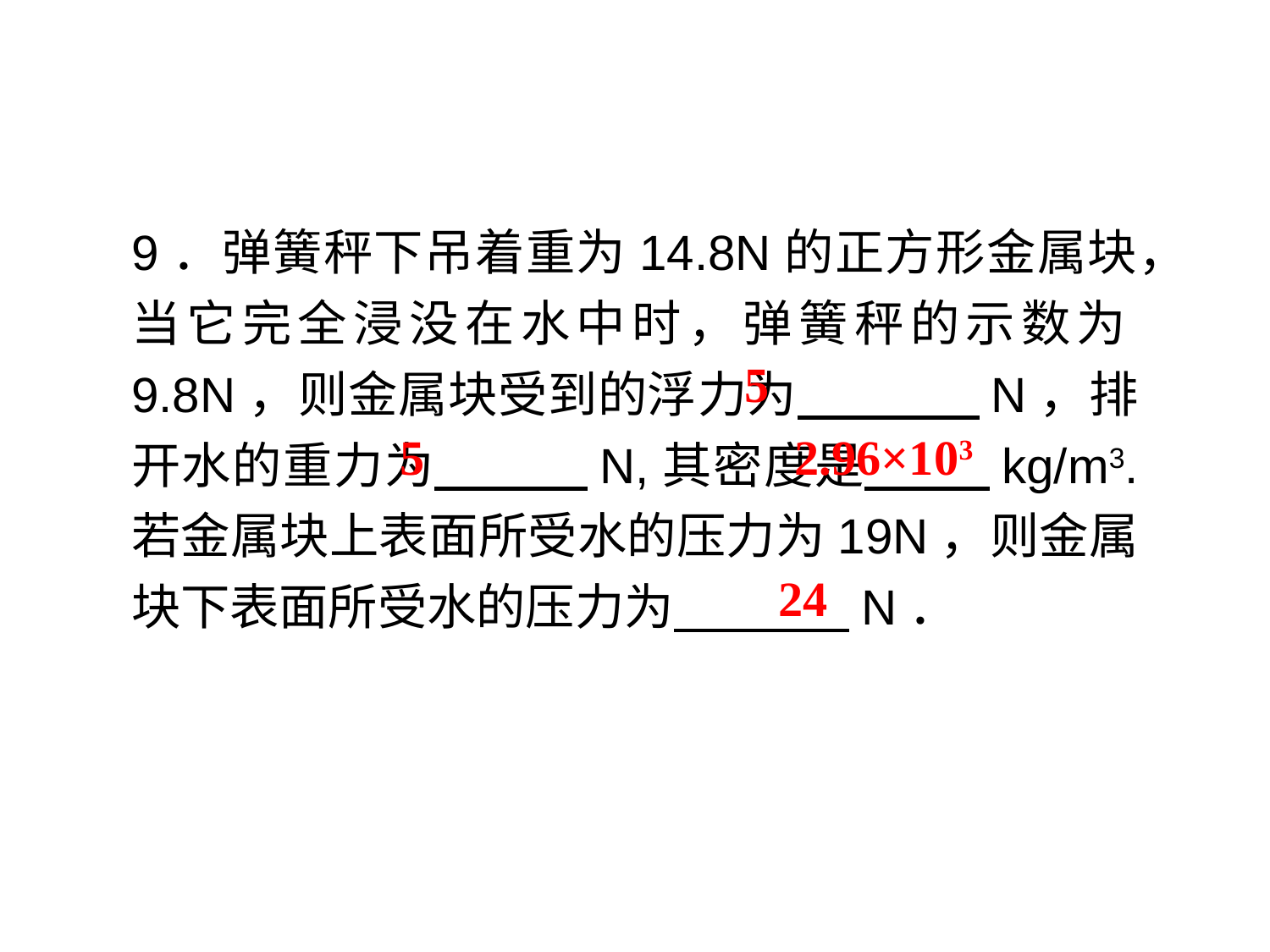

9．弹簧秤下吊着重为14.8N的正方形金属块，当它完全浸没在水中时，弹簧秤的示数为9.8N，则金属块受到的浮力为  　　     N，排开水的重力为  　　  N,其密度是          kg/m3. 若金属块上表面所受水的压力为19N，则金属块下表面所受水的压力为  　　     N．
5
2.96×103
5
24